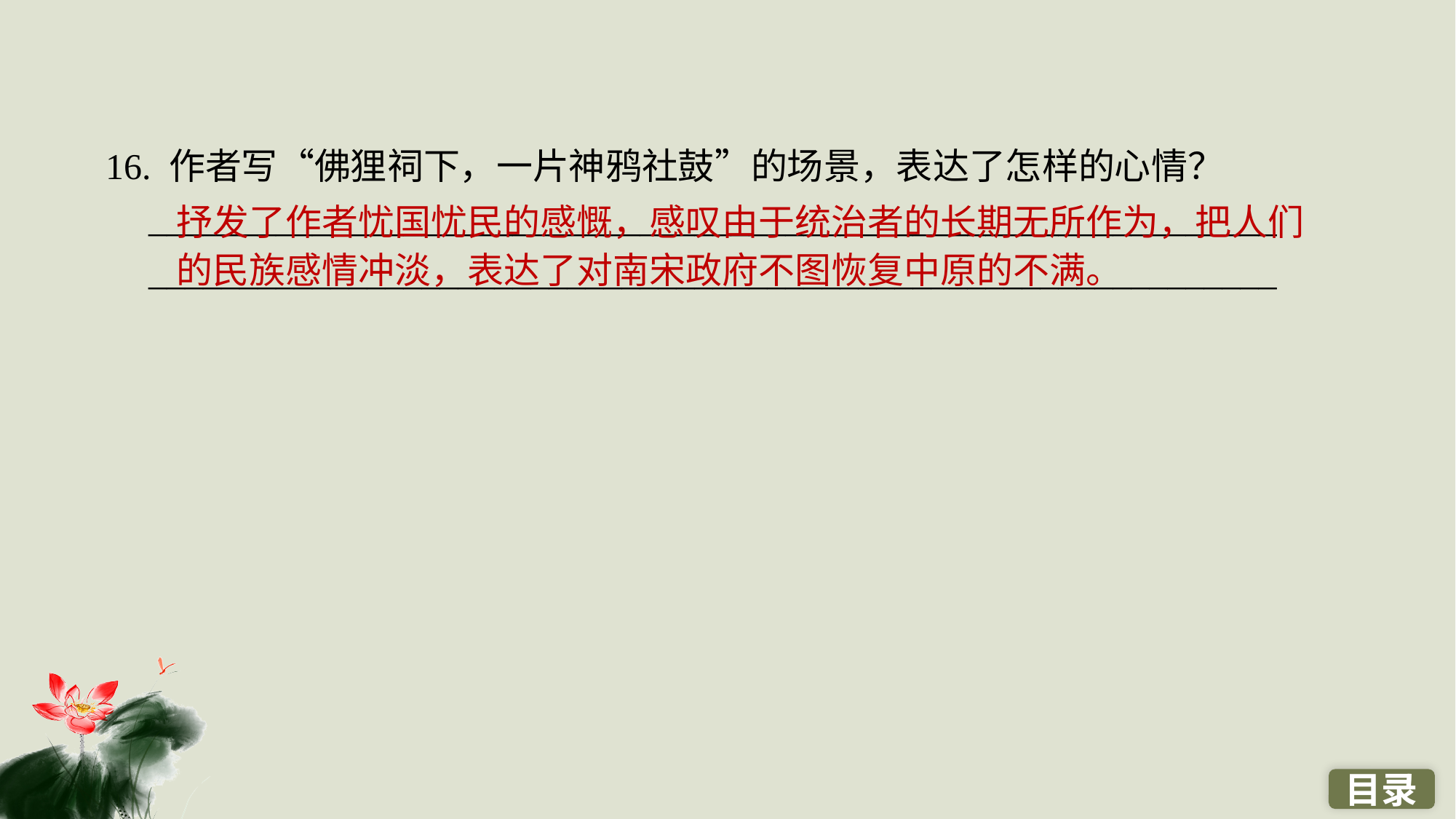

16. 作者写“佛狸祠下，一片神鸦社鼓”的场景，表达了怎样的心情？____________________________________________________________________________________________________________________________
抒发了作者忧国忧民的感慨，感叹由于统治者的长期无所作为，把人们的民族感情冲淡，表达了对南宋政府不图恢复中原的不满。